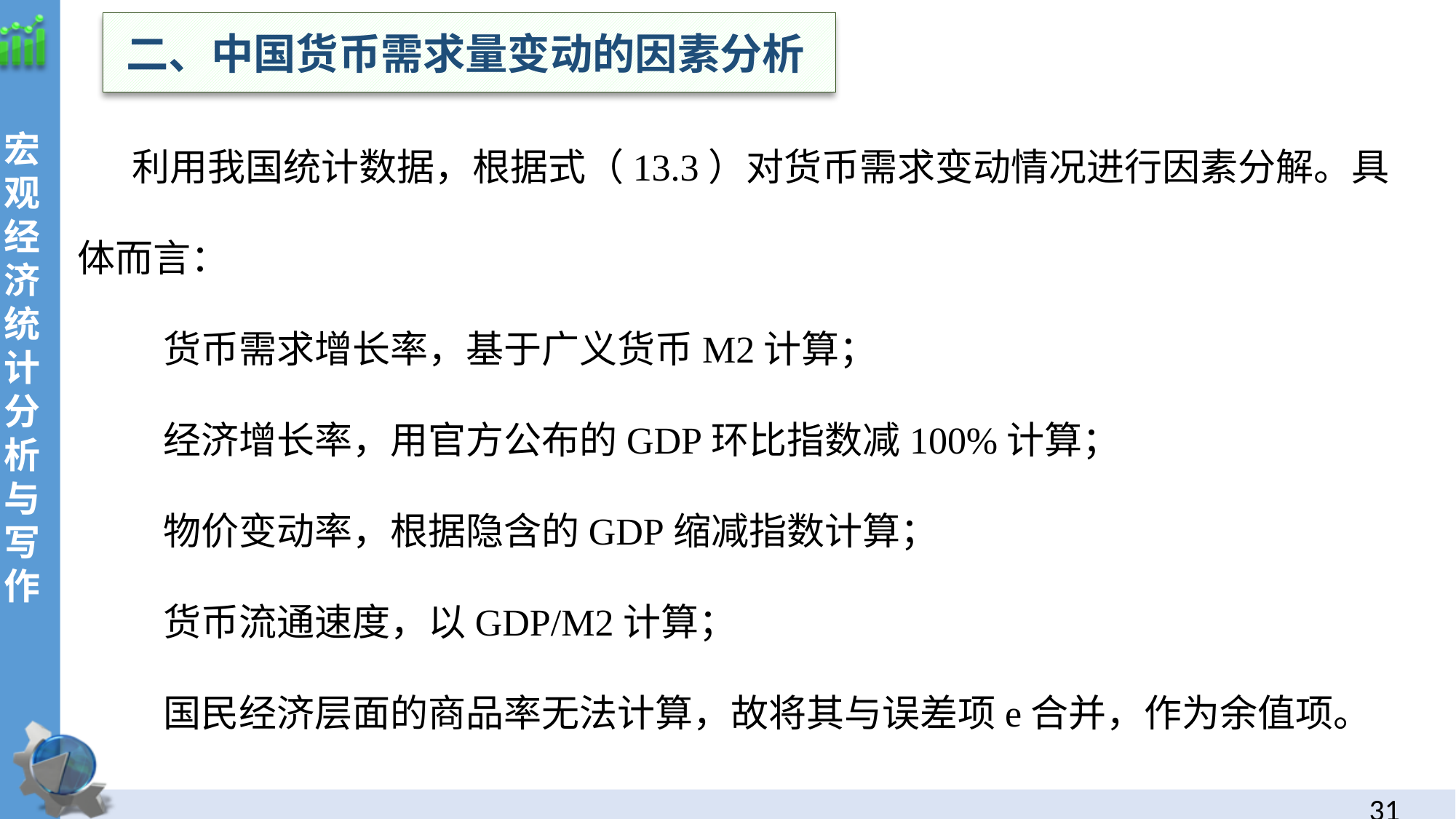

二、中国货币需求量变动的因素分析
利用我国统计数据，根据式（13.3）对货币需求变动情况进行因素分解。具体而言：
货币需求增长率，基于广义货币M2计算；
经济增长率，用官方公布的GDP环比指数减100%计算；
物价变动率，根据隐含的GDP缩减指数计算；
货币流通速度，以GDP/M2计算；
国民经济层面的商品率无法计算，故将其与误差项e合并，作为余值项。
31